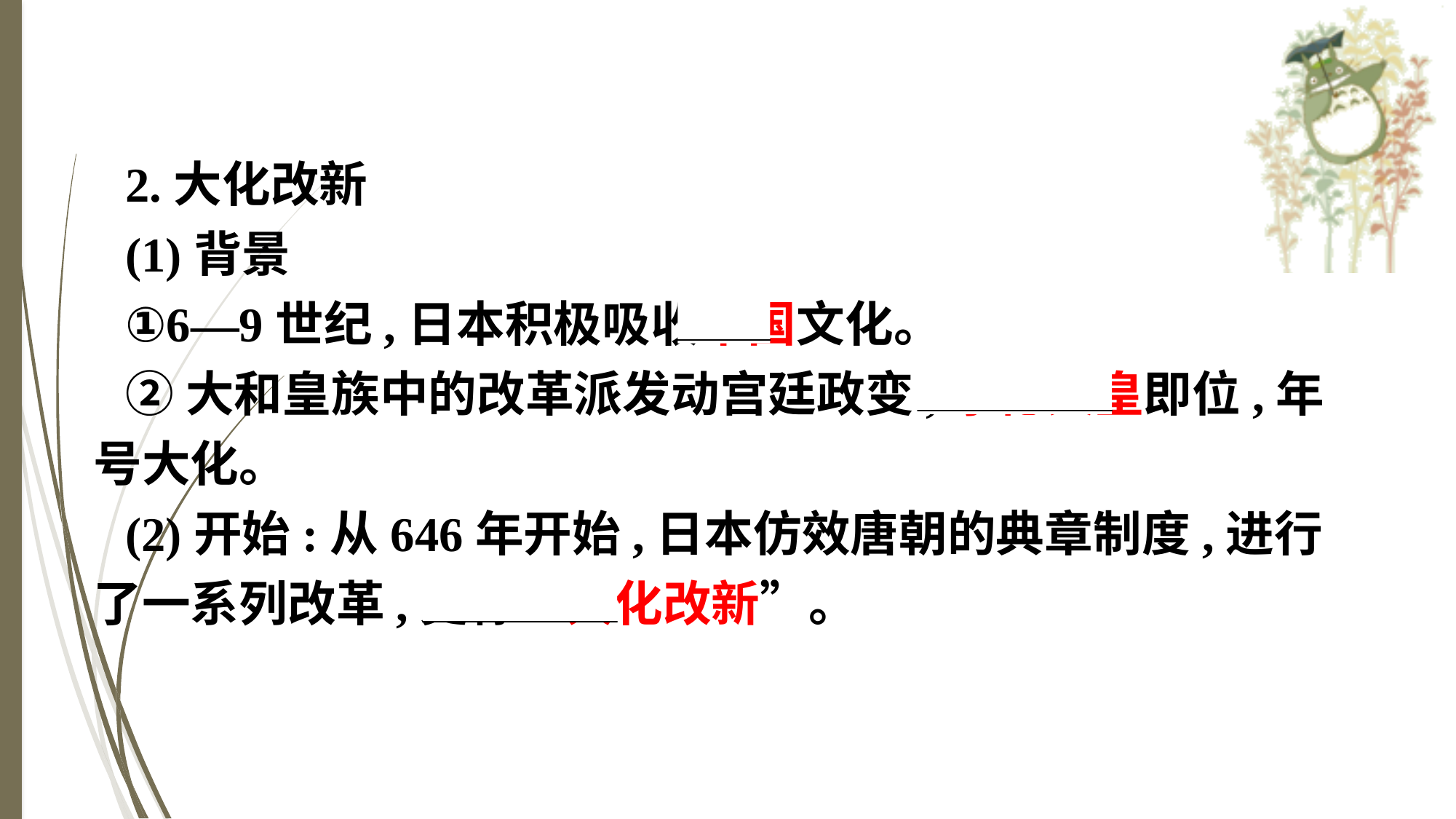

2.大化改新
(1)背景
①6—9世纪,日本积极吸收中国文化。
②大和皇族中的改革派发动宫廷政变,孝德天皇即位,年号大化。
(2)开始:从646年开始,日本仿效唐朝的典章制度,进行了一系列改革,史称“大化改新”。